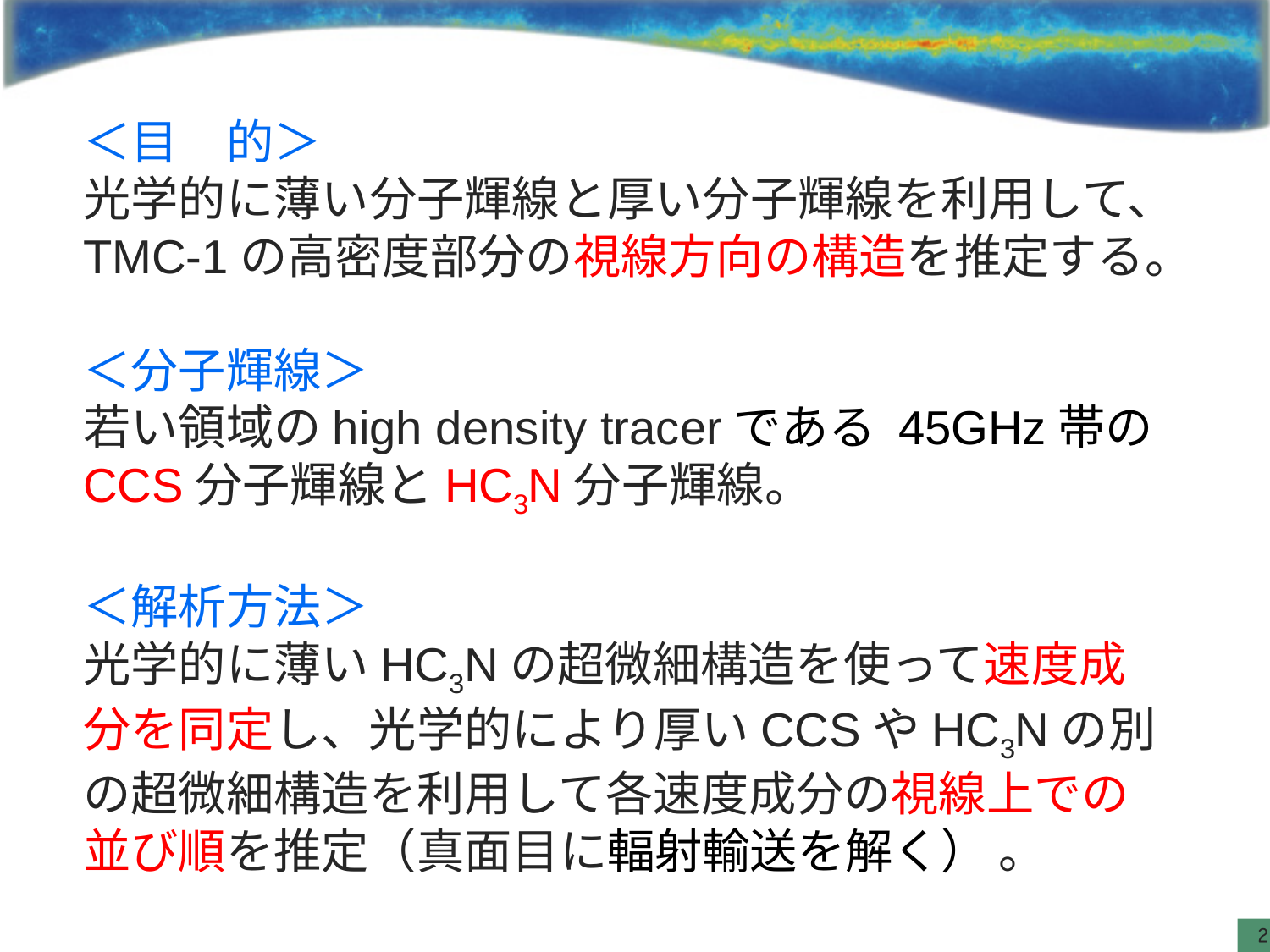

＜目　的＞
光学的に薄い分子輝線と厚い分子輝線を利用して、TMC-1の高密度部分の視線方向の構造を推定する。

＜分子輝線＞
若い領域のhigh density tracerである 45GHz帯の CCS分子輝線とHC3N分子輝線。

＜解析方法＞
光学的に薄いHC3Nの超微細構造を使って速度成分を同定し、光学的により厚いCCSやHC3Nの別の超微細構造を利用して各速度成分の視線上での並び順を推定（真面目に輻射輸送を解く） 。
2